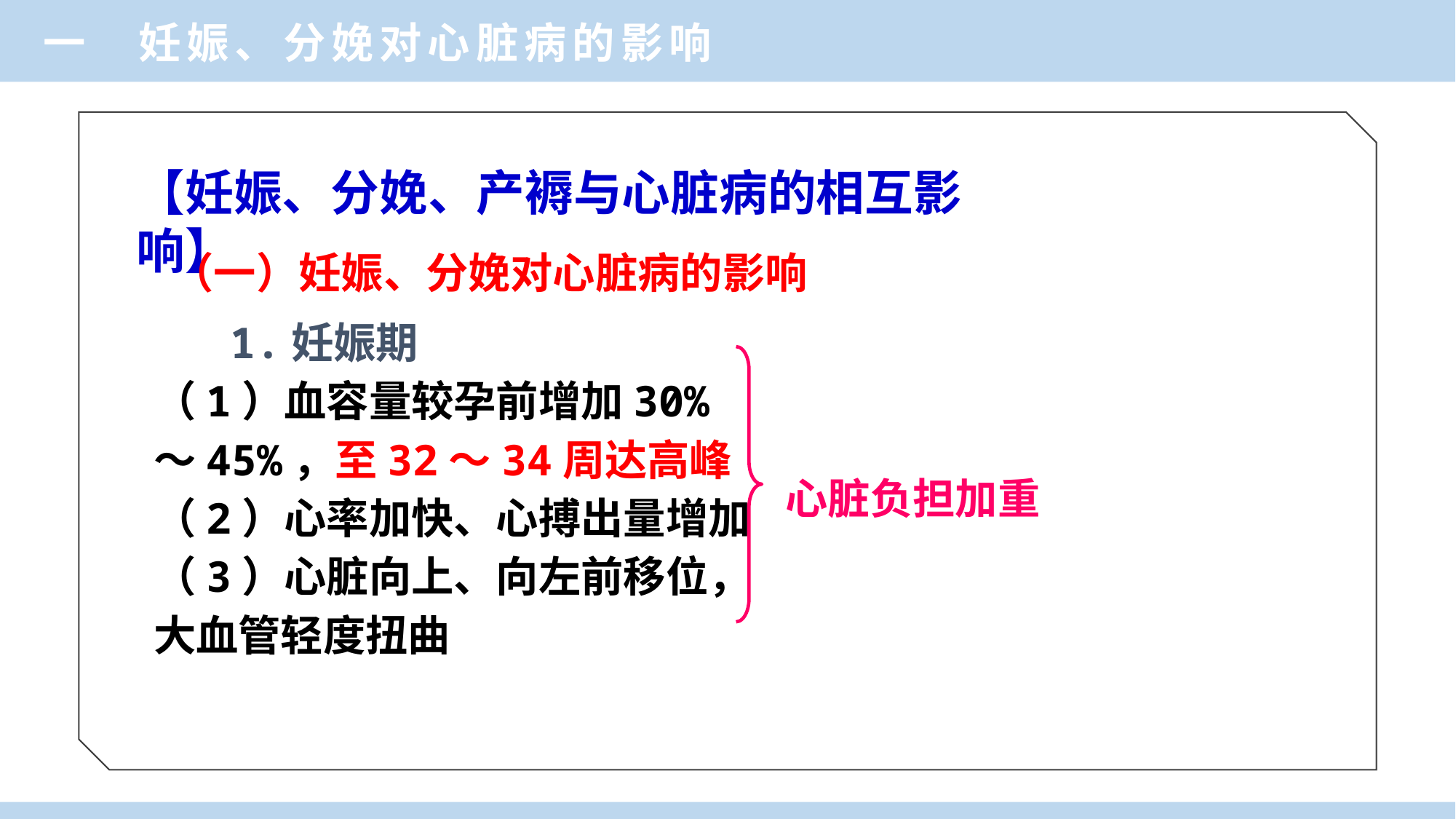

一   妊娠、分娩对心脏病的影响

【妊娠、分娩、产褥与心脏病的相互影响】
（一）妊娠、分娩对心脏病的影响
   1.妊娠期
（1）血容量较孕前增加30%～45%，至32～34周达高峰
（2）心率加快、心搏出量增加
（3）心脏向上、向左前移位，大血管轻度扭曲

心脏负担加重